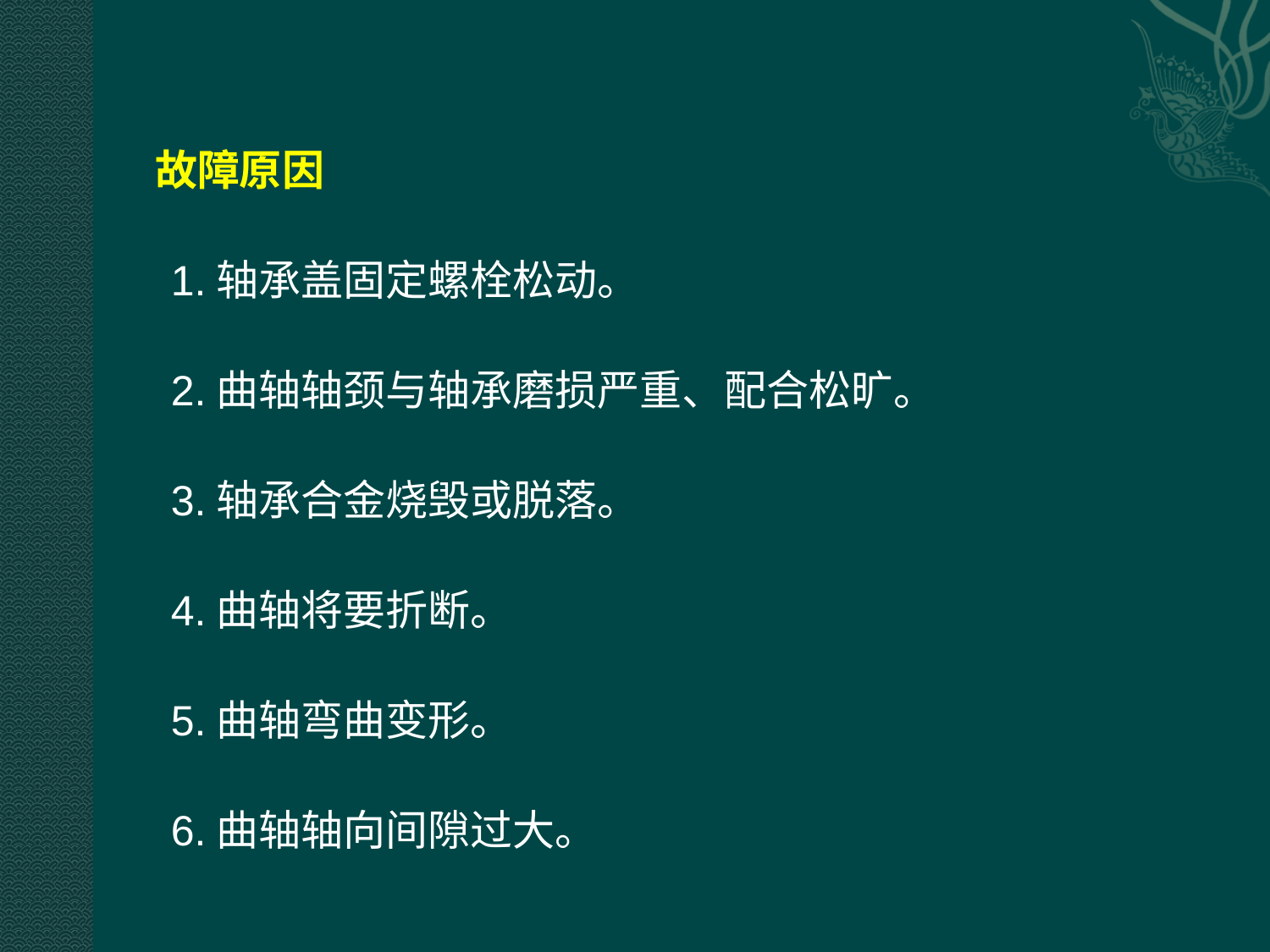

故障原因
1.轴承盖固定螺栓松动。
2.曲轴轴颈与轴承磨损严重、配合松旷。
3.轴承合金烧毁或脱落。
4.曲轴将要折断。
5.曲轴弯曲变形。
6.曲轴轴向间隙过大。